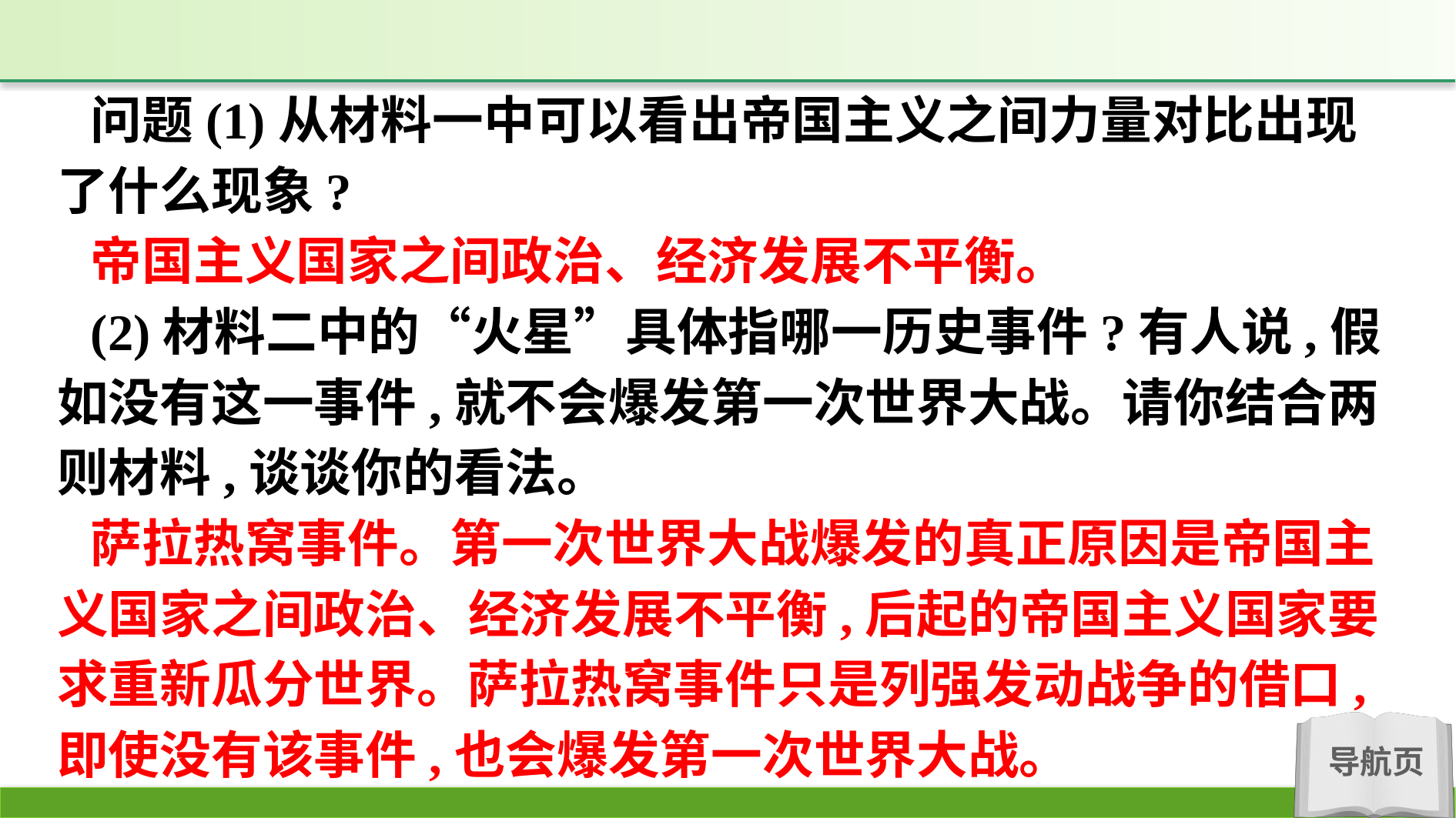

问题(1)从材料一中可以看出帝国主义之间力量对比出现了什么现象?
帝国主义国家之间政治、经济发展不平衡。
(2)材料二中的“火星”具体指哪一历史事件?有人说,假如没有这一事件,就不会爆发第一次世界大战。请你结合两则材料,谈谈你的看法。
萨拉热窝事件。第一次世界大战爆发的真正原因是帝国主义国家之间政治、经济发展不平衡,后起的帝国主义国家要求重新瓜分世界。萨拉热窝事件只是列强发动战争的借口,即使没有该事件,也会爆发第一次世界大战。